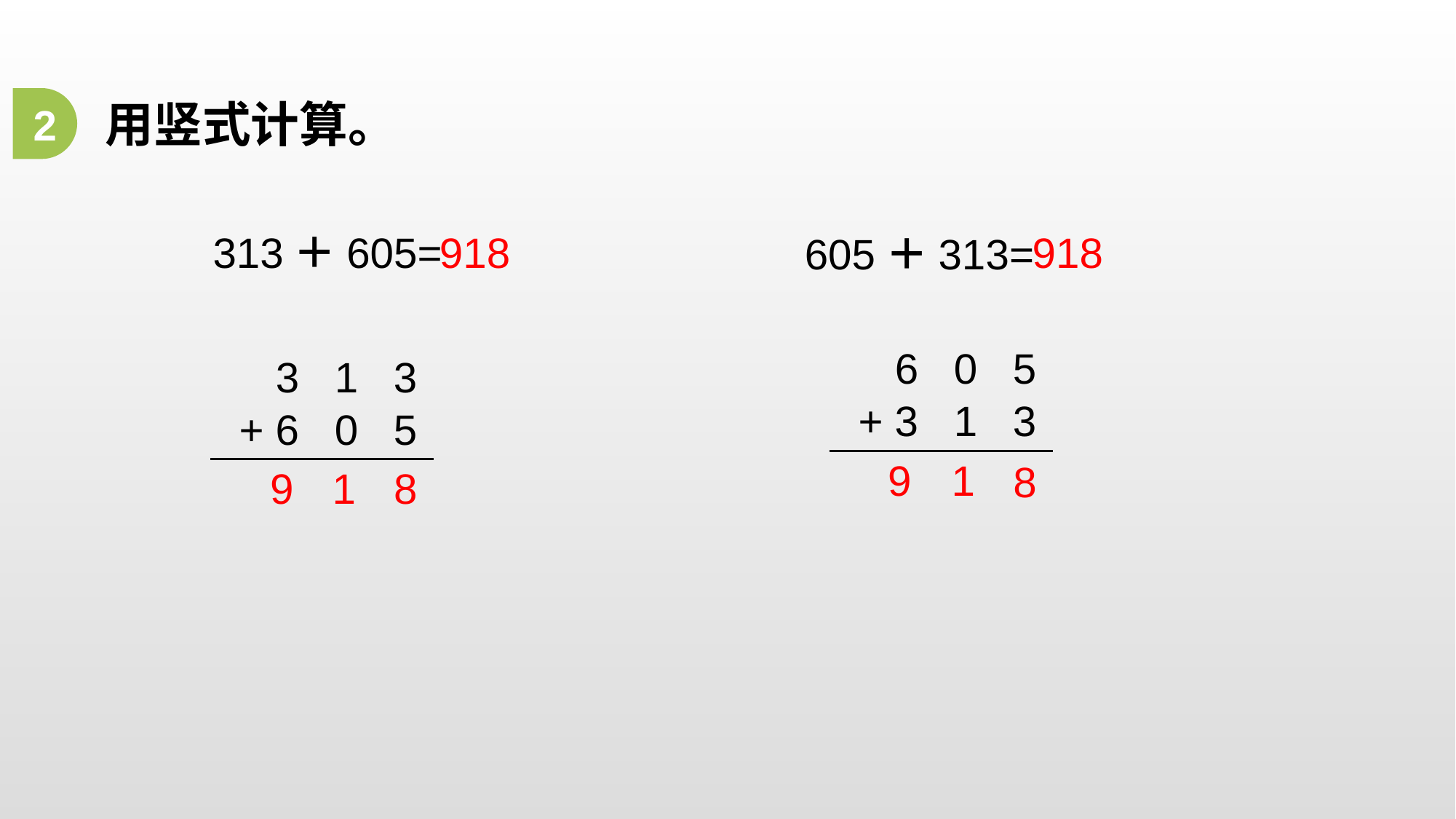

用竖式计算。
2
918
918
313＋605=
605＋313=
6   0   5
3   1   3
+ 3   1   3
+ 6   0   5
9
1
8
8
9
1